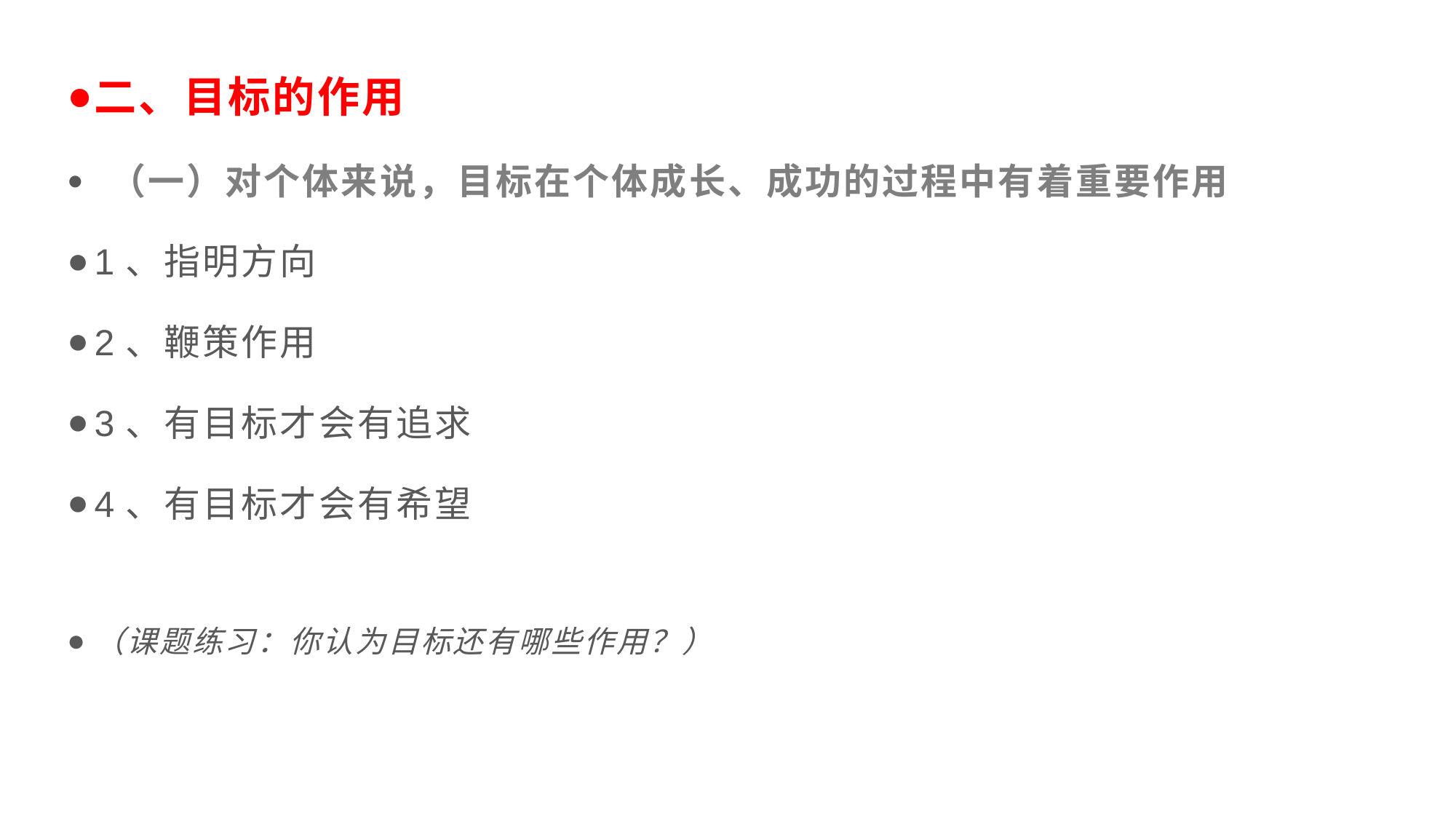

二、目标的作用
 （一）对个体来说，目标在个体成长、成功的过程中有着重要作用
1、指明方向
2、鞭策作用
3、有目标才会有追求
4、有目标才会有希望

（课题练习：你认为目标还有哪些作用？）
15